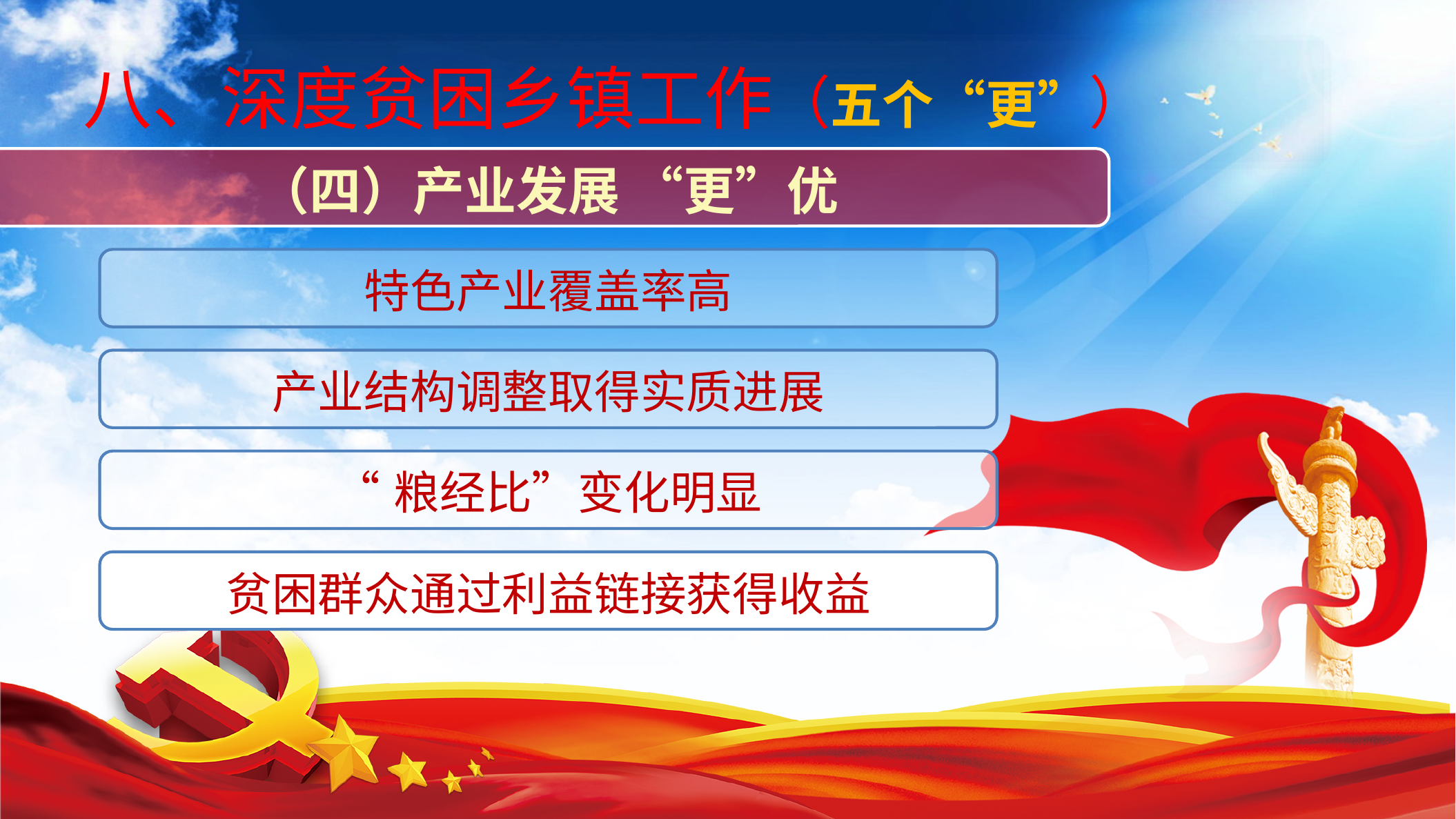

八、深度贫困乡镇工作（五个“更”）
特色产业覆盖率高
（四）产业发展 “更”优
产业结构调整取得实质进展
“粮经比”变化明显
贫困群众通过利益链接获得收益